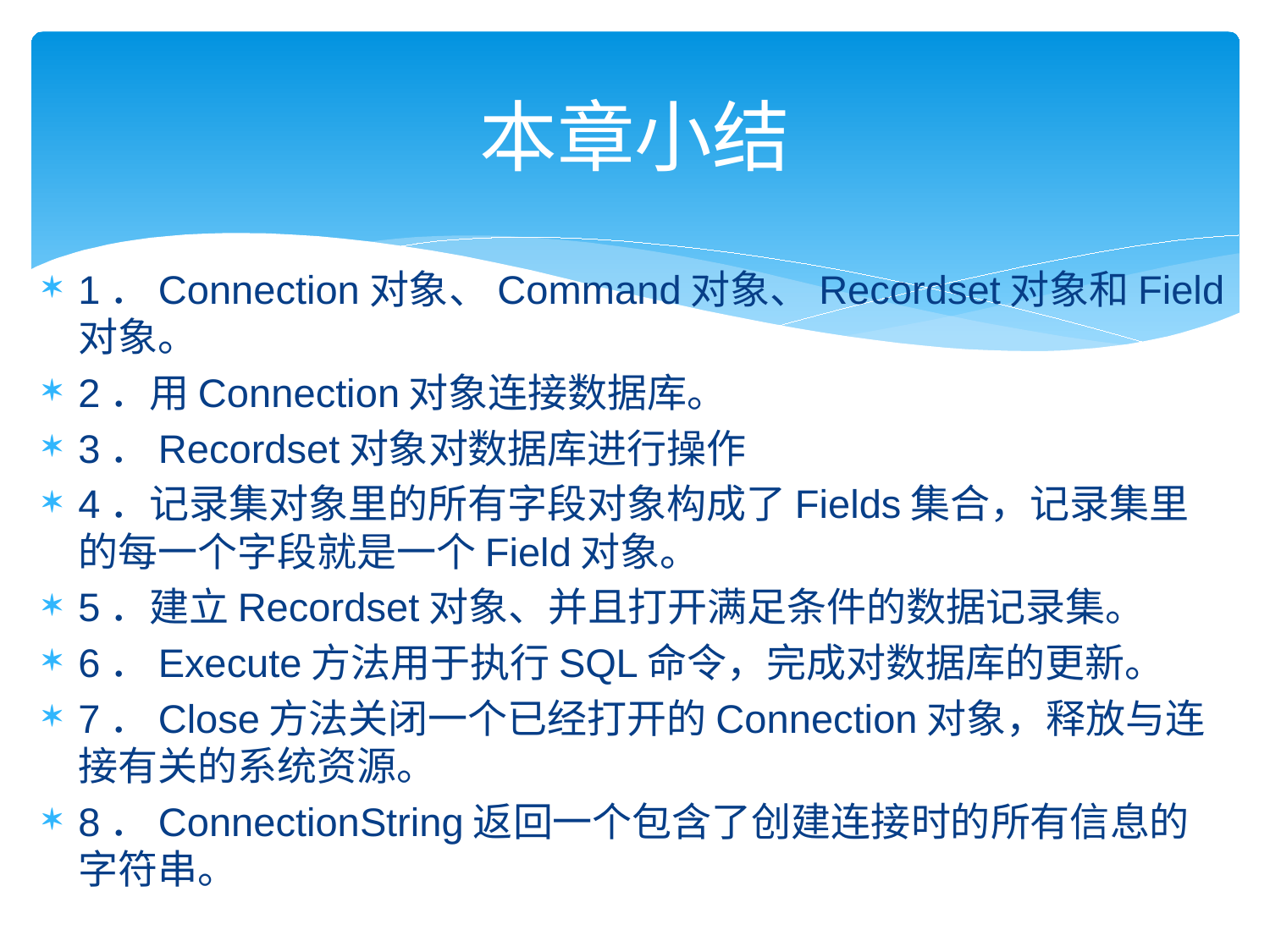

# 本章小结
1．Connection对象、Command对象、Recordset对象和Field对象。
2．用Connection对象连接数据库。
3．Recordset对象对数据库进行操作
4．记录集对象里的所有字段对象构成了Fields集合，记录集里的每一个字段就是一个Field对象。
5．建立Recordset对象、并且打开满足条件的数据记录集。
6．Execute方法用于执行SQL命令，完成对数据库的更新。
7．Close方法关闭一个已经打开的Connection对象，释放与连接有关的系统资源。
8．ConnectionString返回一个包含了创建连接时的所有信息的字符串。